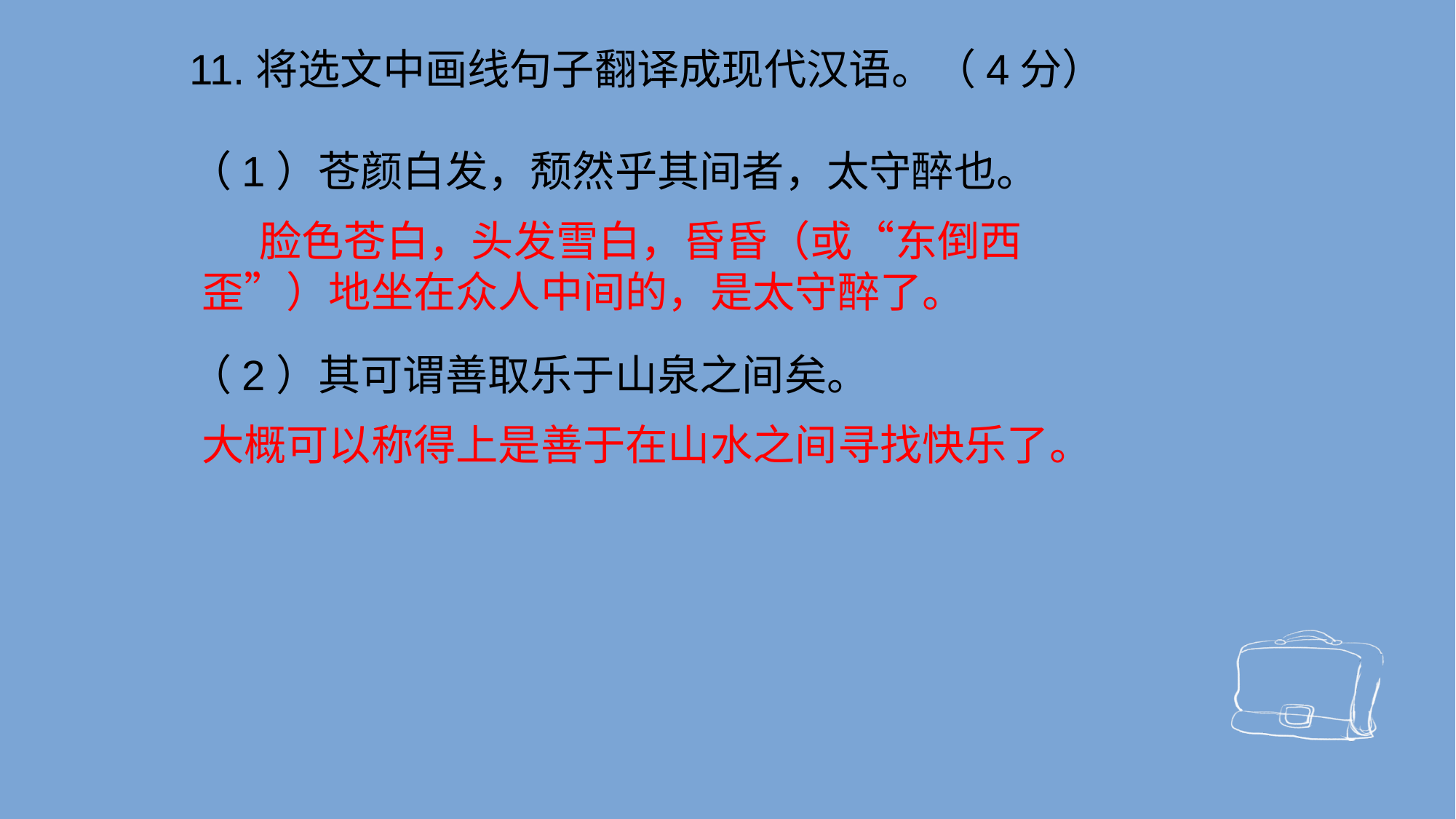

11.将选文中画线句子翻译成现代汉语。（4分）

（1）苍颜白发，颓然乎其间者，太守醉也。

（2）其可谓善取乐于山泉之间矣。

     脸色苍白，头发雪白，昏昏（或“东倒西歪”）地坐在众人中间的，是太守醉了。

大概可以称得上是善于在山水之间寻找快乐了。